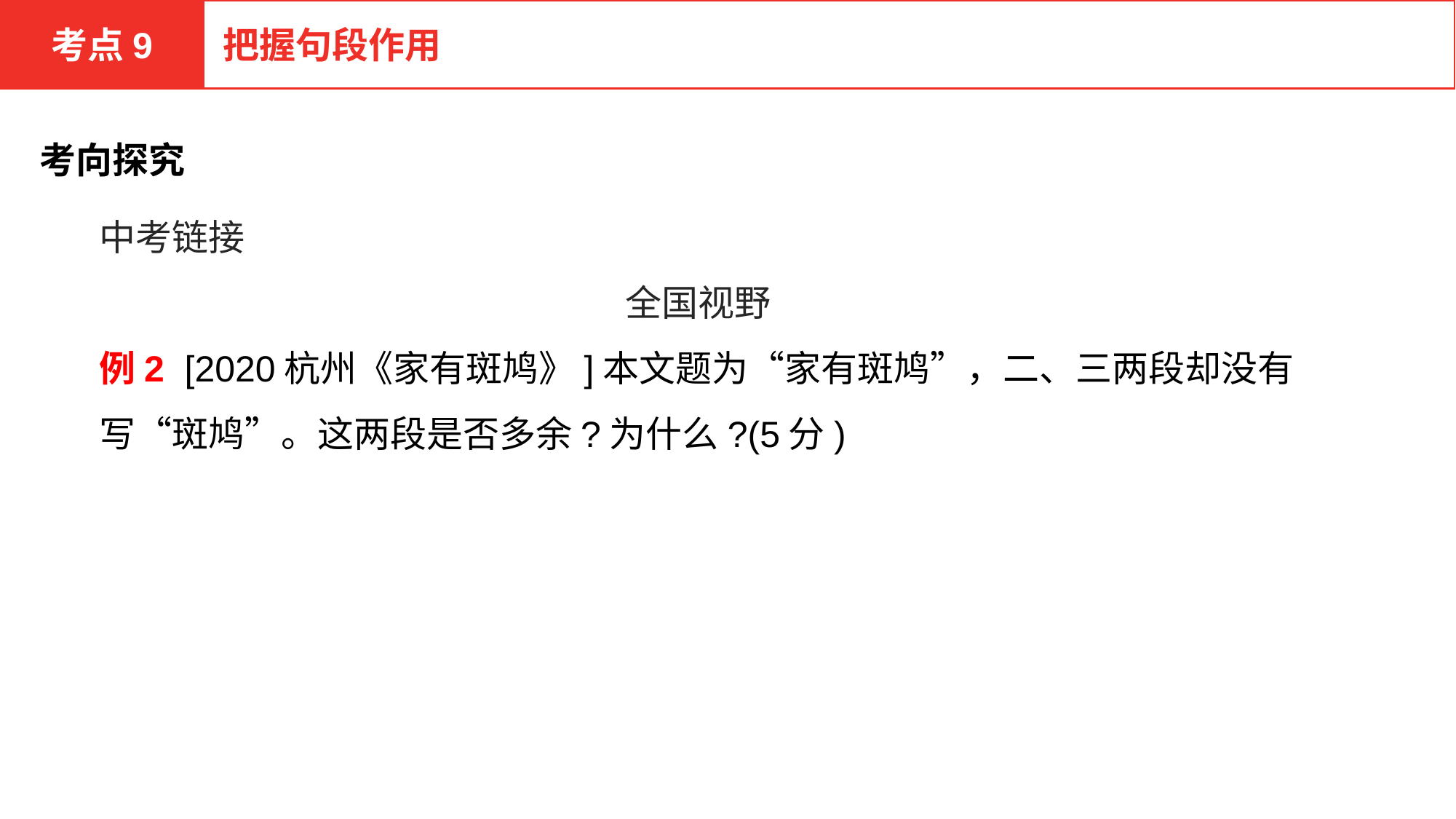

考点9
把握句段作用
考向探究
中考链接
全国视野
例2  [2020杭州《家有斑鸠》]本文题为“家有斑鸠”，二、三两段却没有写“斑鸠”。这两段是否多余?为什么?(5分)